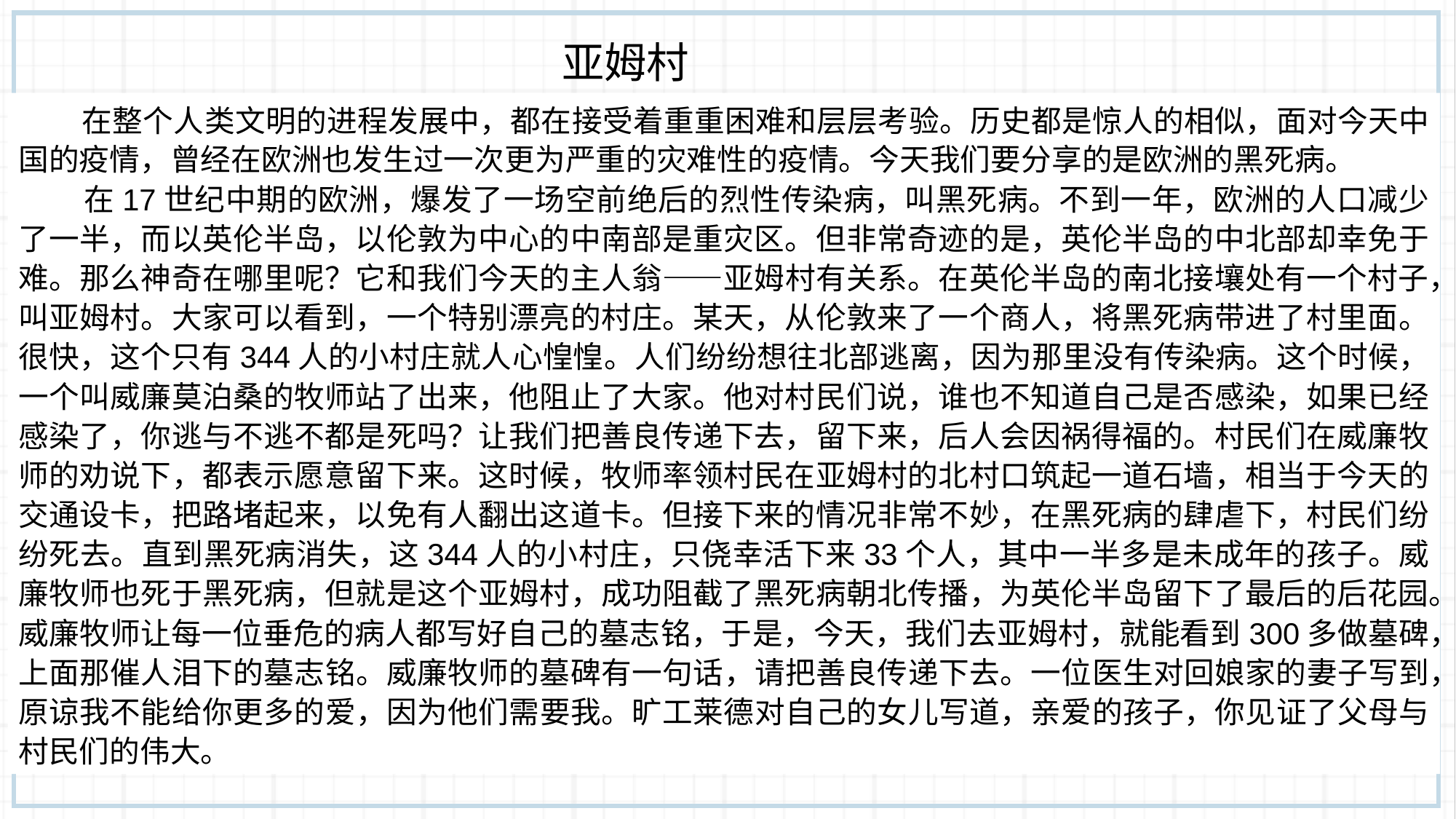

亚姆村
        在整个人类文明的进程发展中，都在接受着重重困难和层层考验。历史都是惊人的相似，面对今天中国的疫情，曾经在欧洲也发生过一次更为严重的灾难性的疫情。今天我们要分享的是欧洲的黑死病。
        在17世纪中期的欧洲，爆发了一场空前绝后的烈性传染病，叫黑死病。不到一年，欧洲的人口减少了一半，而以英伦半岛，以伦敦为中心的中南部是重灾区。但非常奇迹的是，英伦半岛的中北部却幸免于难。那么神奇在哪里呢？它和我们今天的主人翁——亚姆村有关系。在英伦半岛的南北接壤处有一个村子，叫亚姆村。大家可以看到，一个特别漂亮的村庄。某天，从伦敦来了一个商人，将黑死病带进了村里面。很快，这个只有344人的小村庄就人心惶惶。人们纷纷想往北部逃离，因为那里没有传染病。这个时候，一个叫威廉莫泊桑的牧师站了出来，他阻止了大家。他对村民们说，谁也不知道自己是否感染，如果已经感染了，你逃与不逃不都是死吗？让我们把善良传递下去，留下来，后人会因祸得福的。村民们在威廉牧师的劝说下，都表示愿意留下来。这时候，牧师率领村民在亚姆村的北村口筑起一道石墙，相当于今天的交通设卡，把路堵起来，以免有人翻出这道卡。但接下来的情况非常不妙，在黑死病的肆虐下，村民们纷纷死去。直到黑死病消失，这344人的小村庄，只侥幸活下来33个人，其中一半多是未成年的孩子。威廉牧师也死于黑死病，但就是这个亚姆村，成功阻截了黑死病朝北传播，为英伦半岛留下了最后的后花园。威廉牧师让每一位垂危的病人都写好自己的墓志铭，于是，今天，我们去亚姆村，就能看到300多做墓碑，上面那催人泪下的墓志铭。威廉牧师的墓碑有一句话，请把善良传递下去。一位医生对回娘家的妻子写到，原谅我不能给你更多的爱，因为他们需要我。旷工莱德对自己的女儿写道，亲爱的孩子，你见证了父母与村民们的伟大。